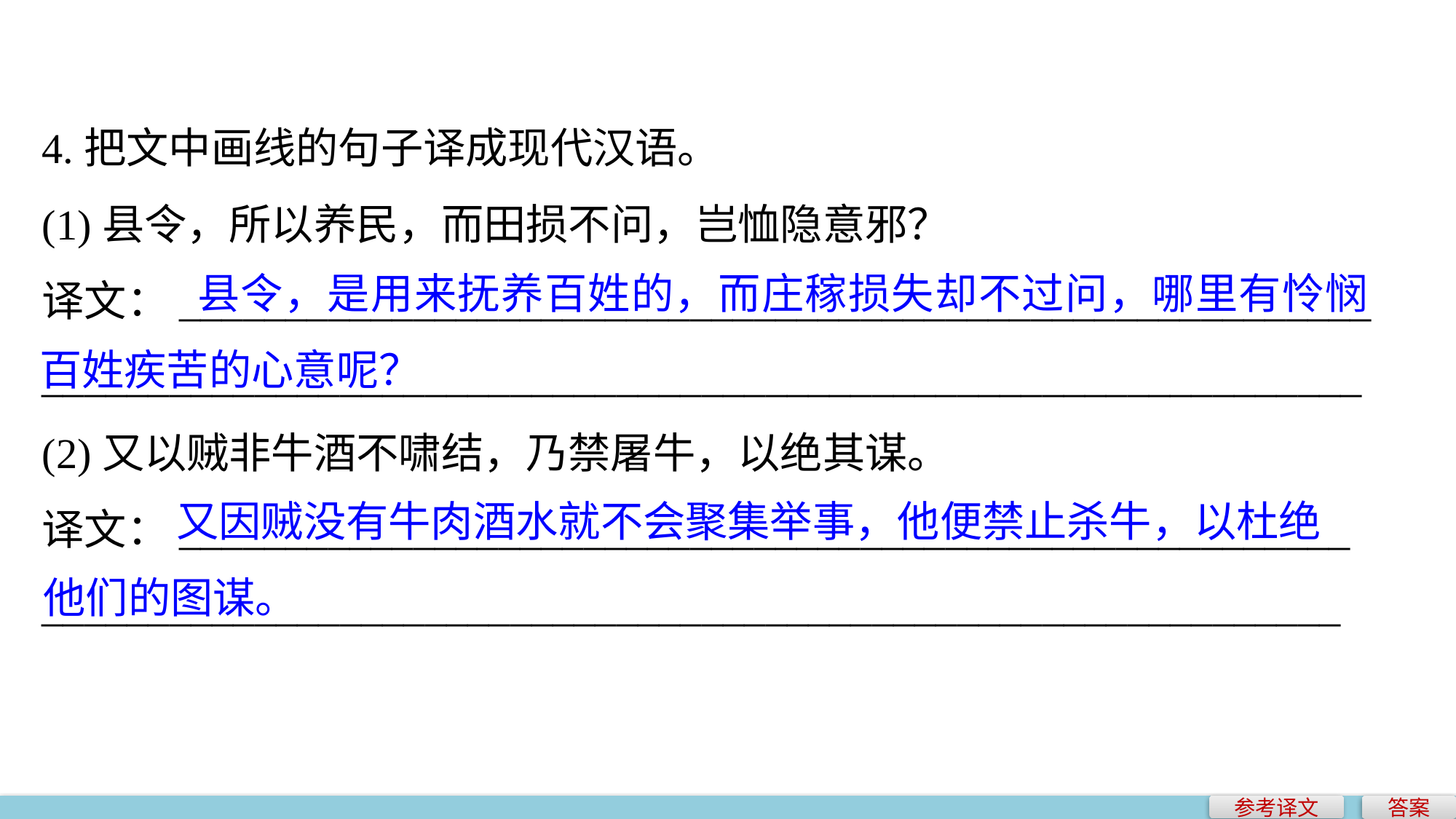

4.把文中画线的句子译成现代汉语。
(1)县令，所以养民，而田损不问，岂恤隐意邪？
译文：________________________________________________________
______________________________________________________________
(2)又以贼非牛酒不啸结，乃禁屠牛，以绝其谋。
译文：_______________________________________________________
_____________________________________________________________
              县令，是用来抚养百姓的，而庄稼损失却不过问，哪里有怜悯百姓疾苦的心意呢？
             又因贼没有牛肉酒水就不会聚集举事，他便禁止杀牛，以杜绝
他们的图谋。
参考译文

答案